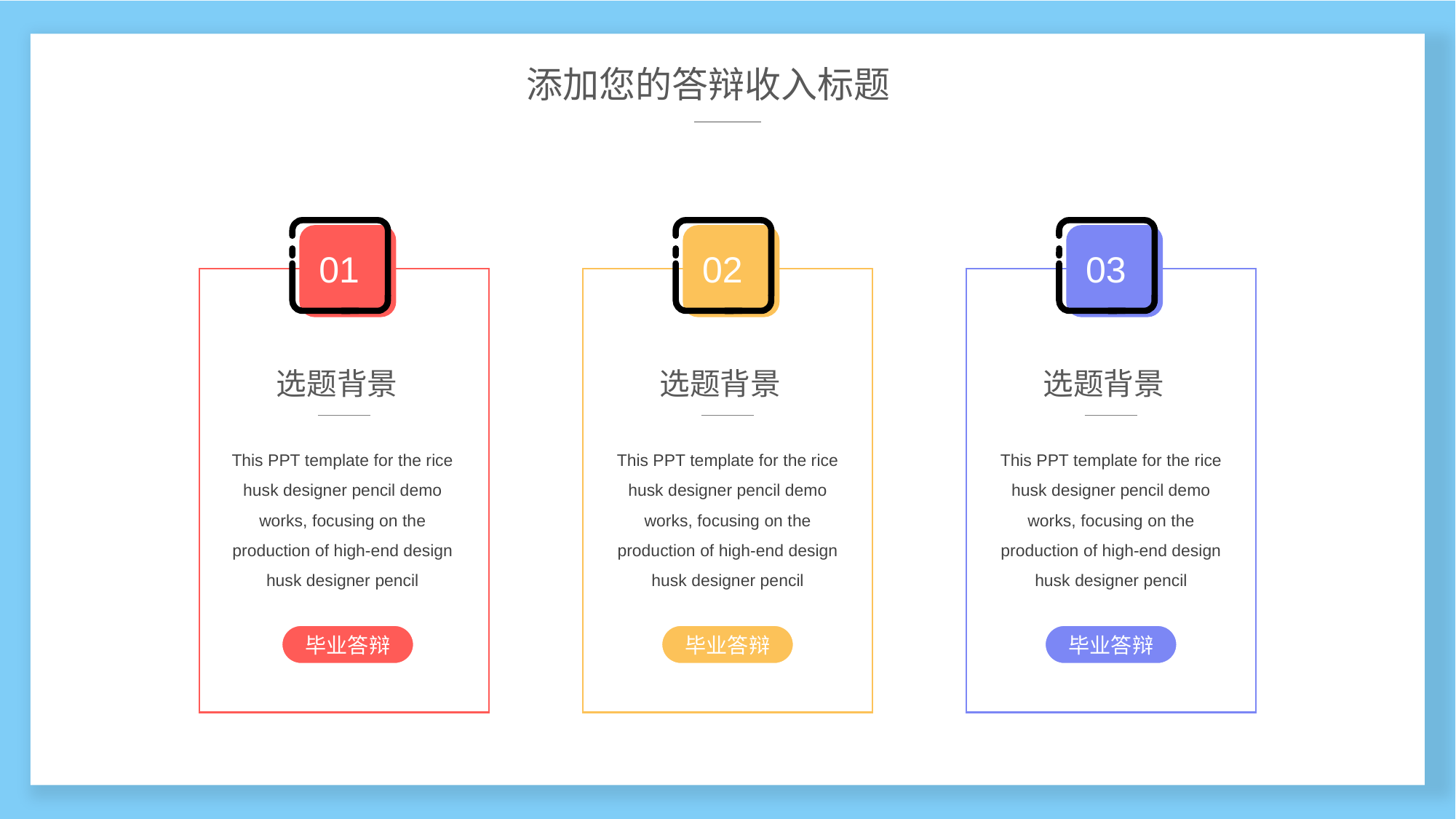

添加您的答辩收入标题

01

02

03

选题背景
选题背景
选题背景
This PPT template for the rice husk designer pencil demo works, focusing on the production of high-end design husk designer pencil
This PPT template for the rice husk designer pencil demo works, focusing on the production of high-end design husk designer pencil
This PPT template for the rice husk designer pencil demo works, focusing on the production of high-end design husk designer pencil
毕业答辩
毕业答辩
毕业答辩